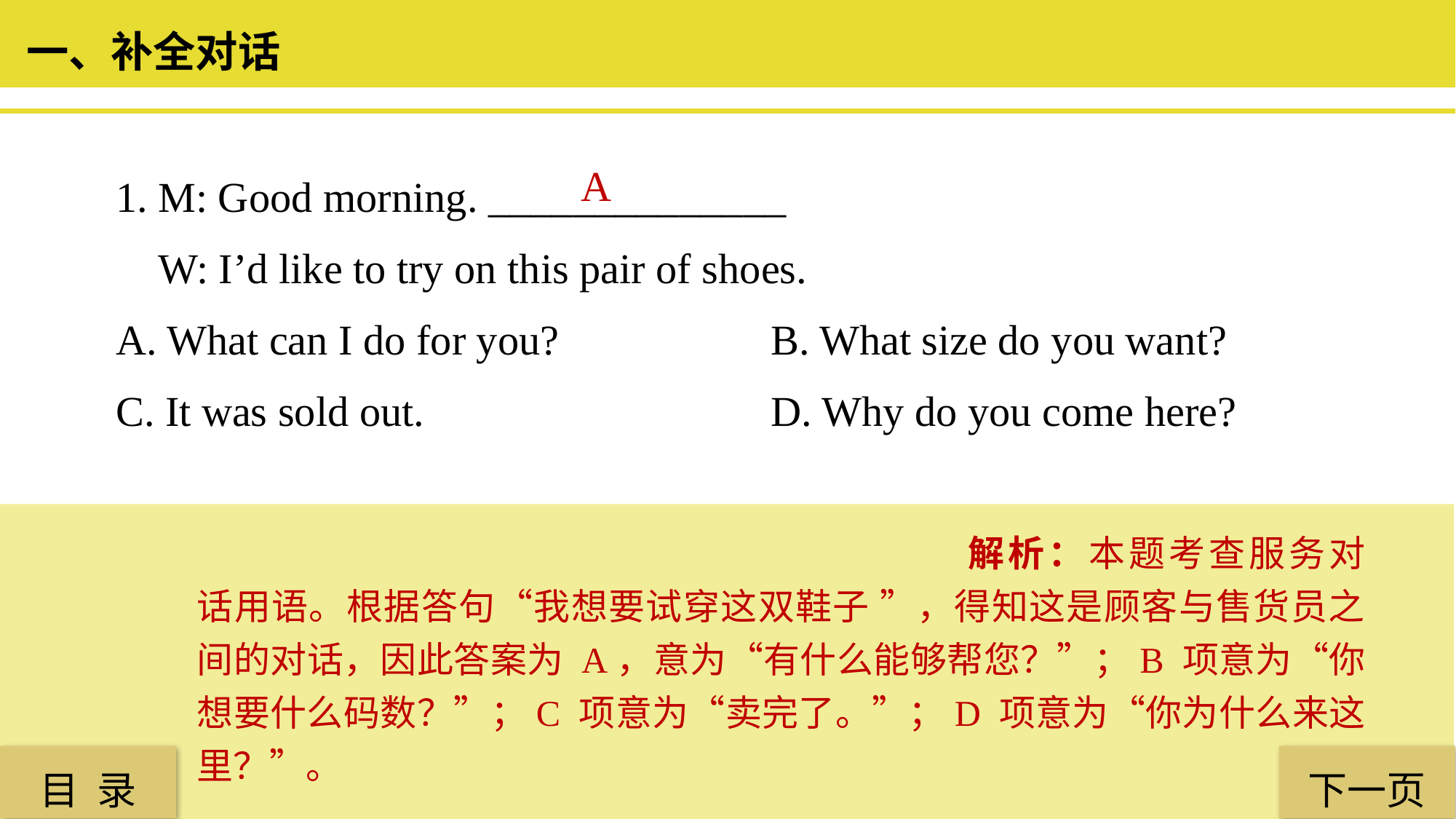

一、补全对话
1. M: Good morning. ______________
    W: I’d like to try on this pair of shoes.
A. What can I do for you? 		B. What size do you want?
C. It was sold out. 				D. Why do you come here?
 A
解析：本题考查服务对话用语。根据答句“我想要试穿这双鞋子 ”，得知这是顾客与售货员之间的对话，因此答案为 A，意为“有什么能够帮您？”；B 项意为“你想要什么码数？”；C 项意为“卖完了。”；D 项意为“你为什么来这里？”。